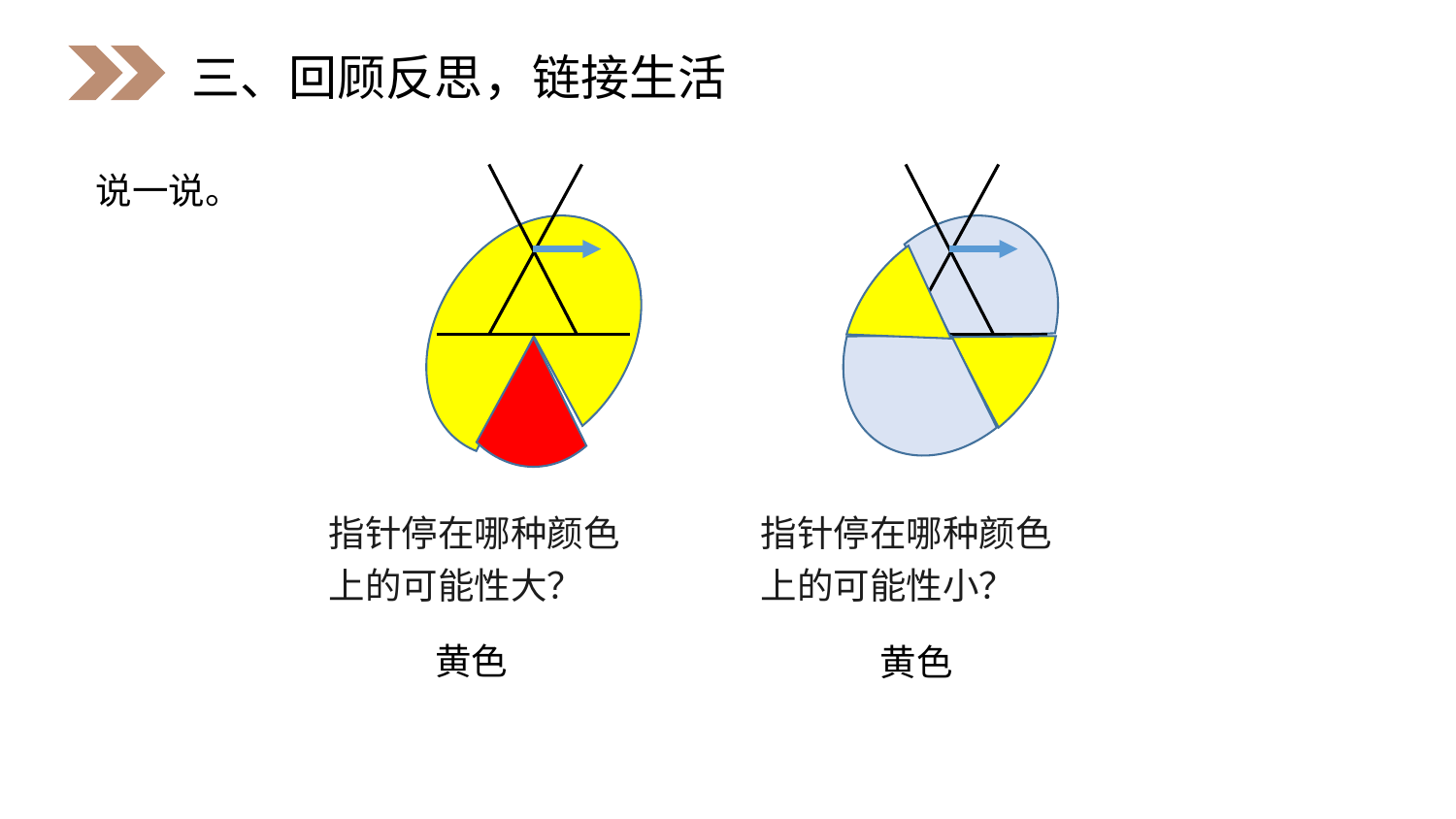

三、回顾反思，链接生活
说一说。

  指针停在哪种颜色
  上的可能性大？
  指针停在哪种颜色
  上的可能性小？
黄色
黄色